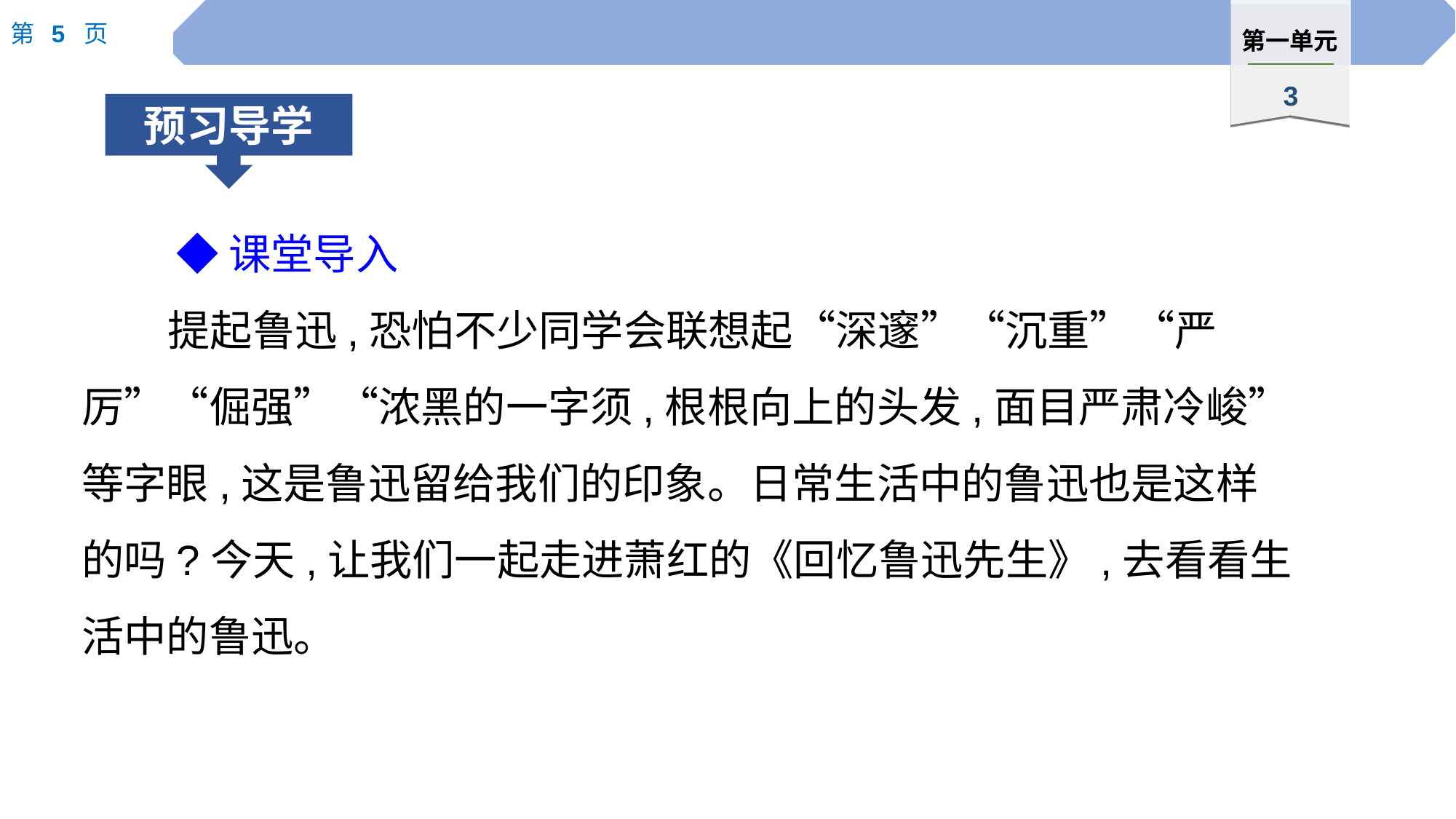

◆课堂导入

提起鲁迅,恐怕不少同学会联想起“深邃”“沉重”“严厉”“倔强”“浓黑的一字须,根根向上的头发,面目严肃冷峻”等字眼,这是鲁迅留给我们的印象。日常生活中的鲁迅也是这样的吗?今天,让我们一起走进萧红的《回忆鲁迅先生》,去看看生活中的鲁迅。